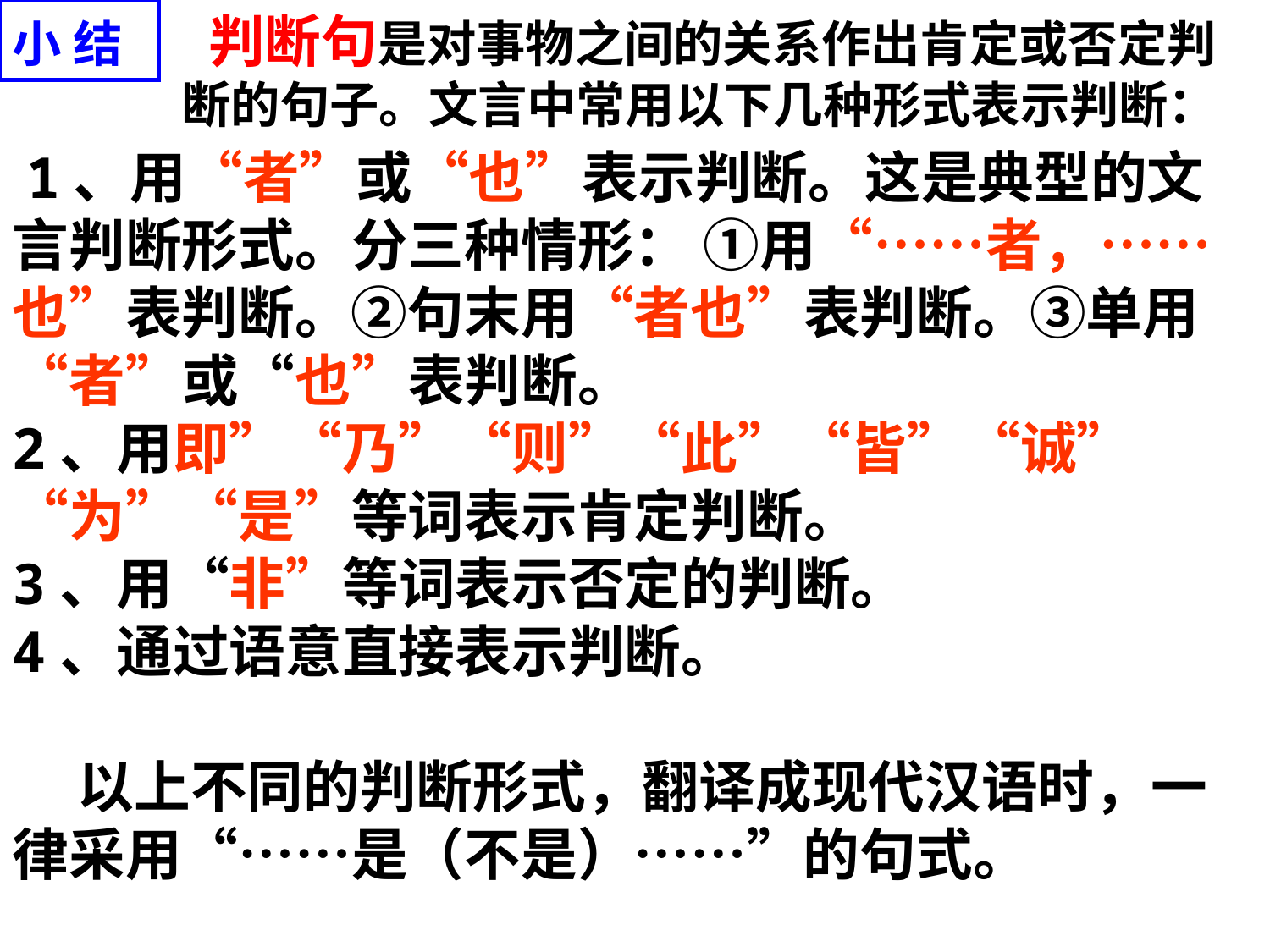

小 结
 判断句是对事物之间的关系作出肯定或否定判断的句子。文言中常用以下几种形式表示判断：

 1、用“者”或“也”表示判断。这是典型的文言判断形式。分三种情形： ①用“……者，……也”表判断。②句末用“者也”表判断。③单用“者”或“也”表判断。
2、用即”“乃”“则”“此”“皆”“诚”“为”“是”等词表示肯定判断。
3、用“非”等词表示否定的判断。
4、通过语意直接表示判断。

    以上不同的判断形式，翻译成现代汉语时，一律采用“……是（不是）……”的句式。